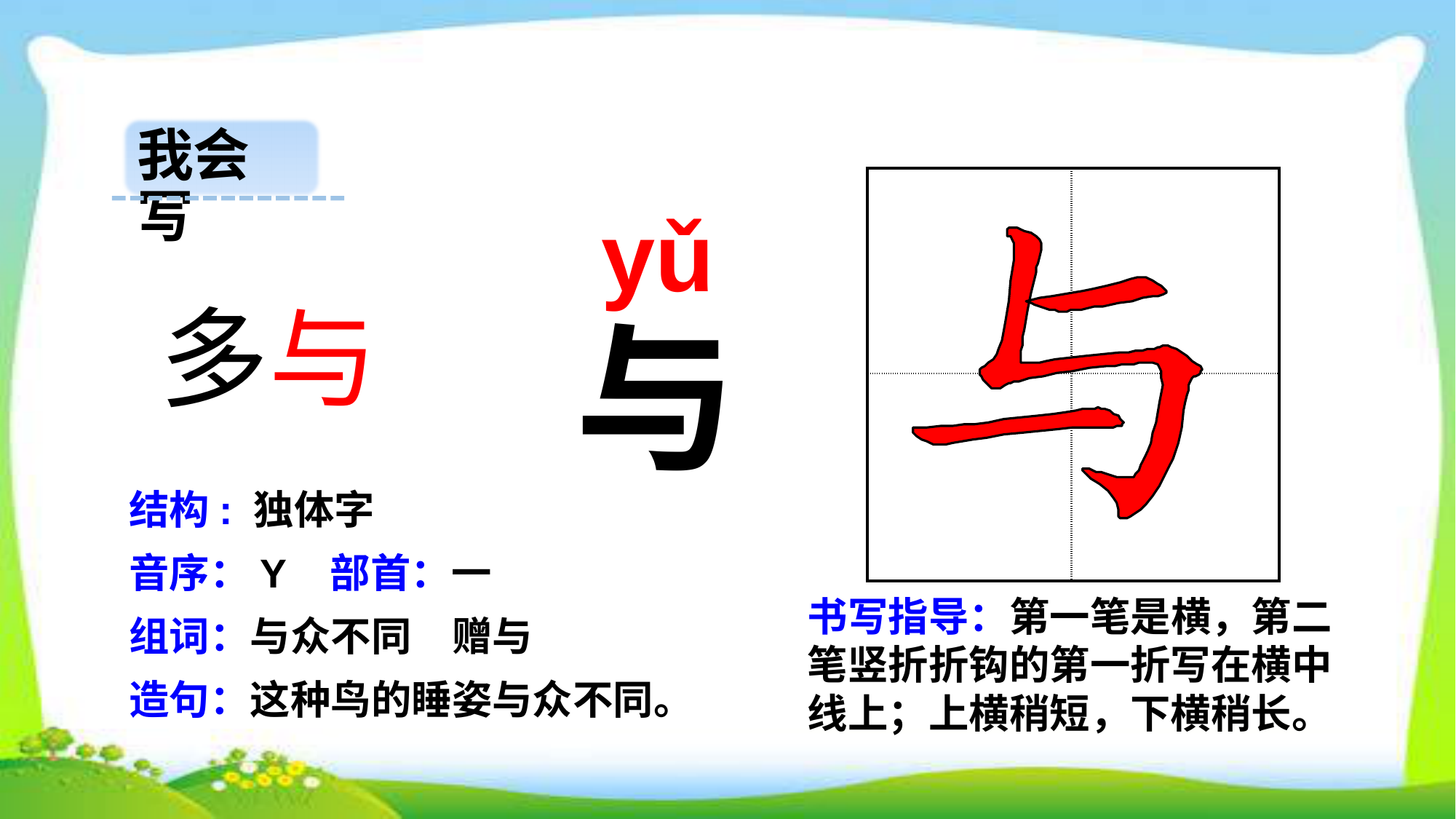

我会写

|  |  |
| --- | --- |
|  |  |
yǔ

多与
与

结构: 独体字
音序：Y   部首：一
书写指导：第一笔是横，第二笔竖折折钩的第一折写在横中线上；上横稍短，下横稍长。
组词：与众不同　赠与
造句：这种鸟的睡姿与众不同。